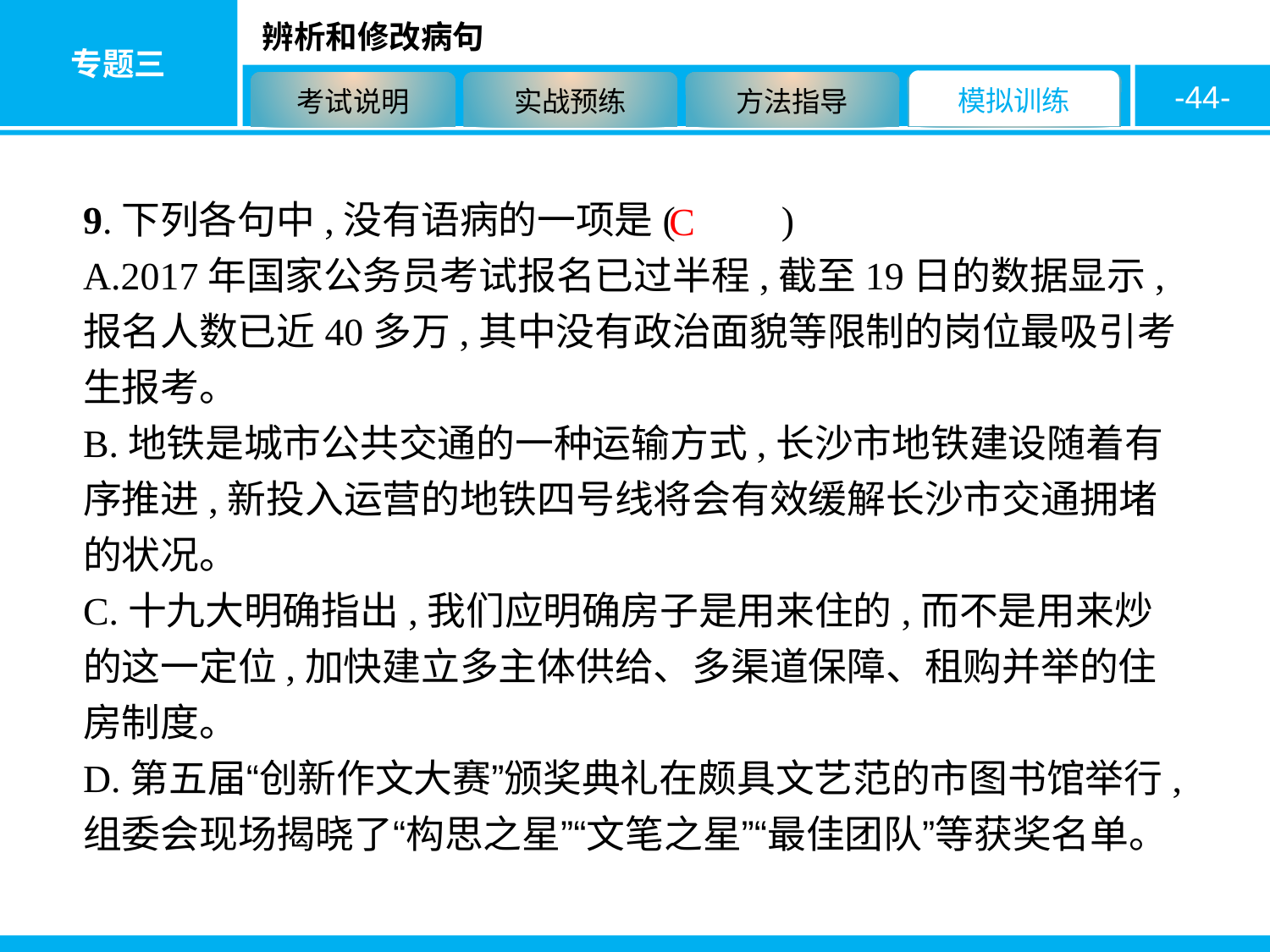

-44-
9.下列各句中,没有语病的一项是( 　　)
A.2017年国家公务员考试报名已过半程,截至19日的数据显示,报名人数已近40多万,其中没有政治面貌等限制的岗位最吸引考生报考。
B.地铁是城市公共交通的一种运输方式,长沙市地铁建设随着有序推进,新投入运营的地铁四号线将会有效缓解长沙市交通拥堵的状况。
C.十九大明确指出,我们应明确房子是用来住的,而不是用来炒的这一定位,加快建立多主体供给、多渠道保障、租购并举的住房制度。
D.第五届“创新作文大赛”颁奖典礼在颇具文艺范的市图书馆举行,组委会现场揭晓了“构思之星”“文笔之星”“最佳团队”等获奖名单。
C